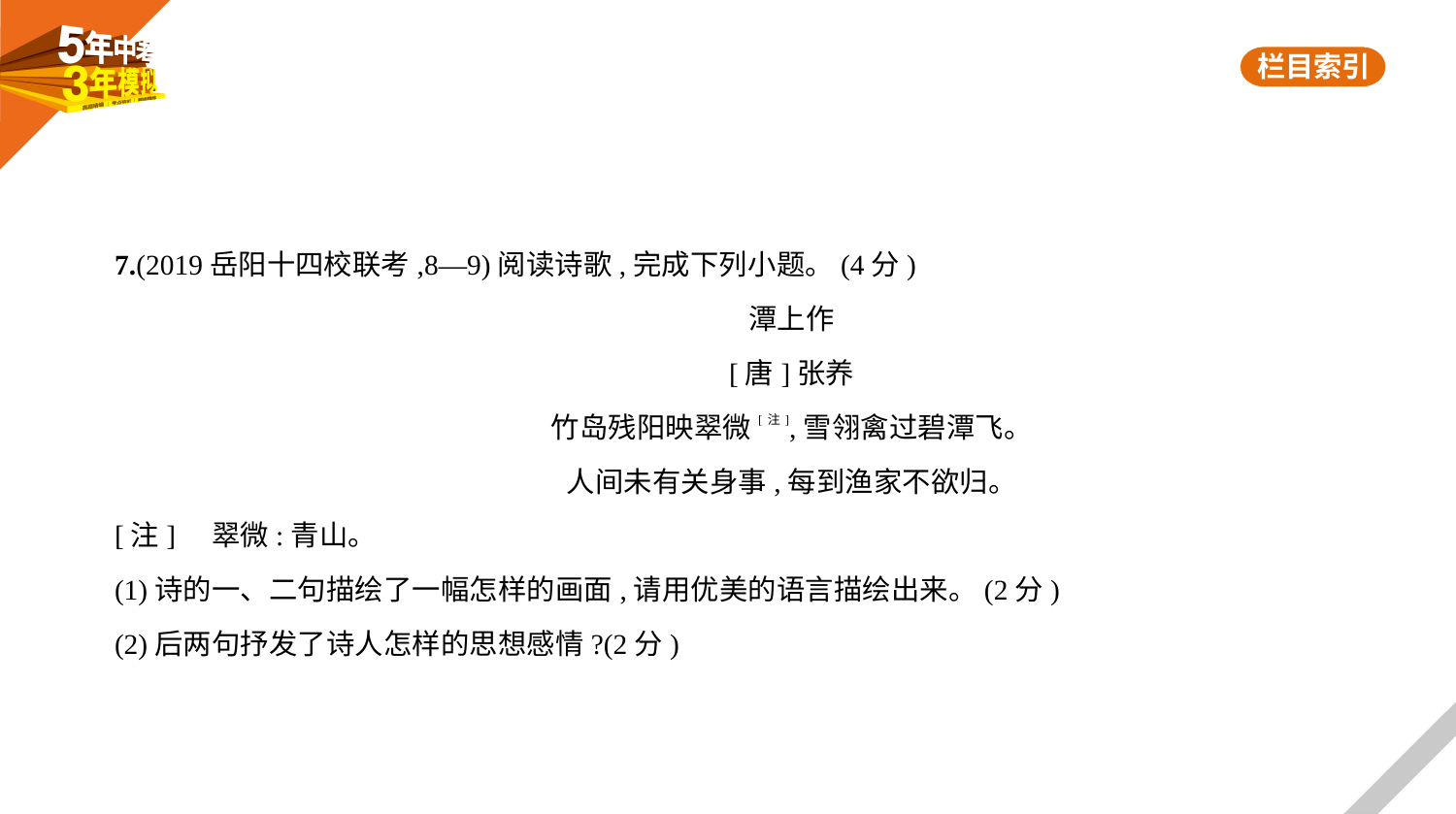

7.(2019岳阳十四校联考,8—9)阅读诗歌,完成下列小题。(4分)
潭上作
[唐]张养
竹岛残阳映翠微[注],雪翎禽过碧潭飞。
人间未有关身事,每到渔家不欲归。
[注]    翠微:青山。
(1)诗的一、二句描绘了一幅怎样的画面,请用优美的语言描绘出来。(2分)
(2)后两句抒发了诗人怎样的思想感情?(2分)